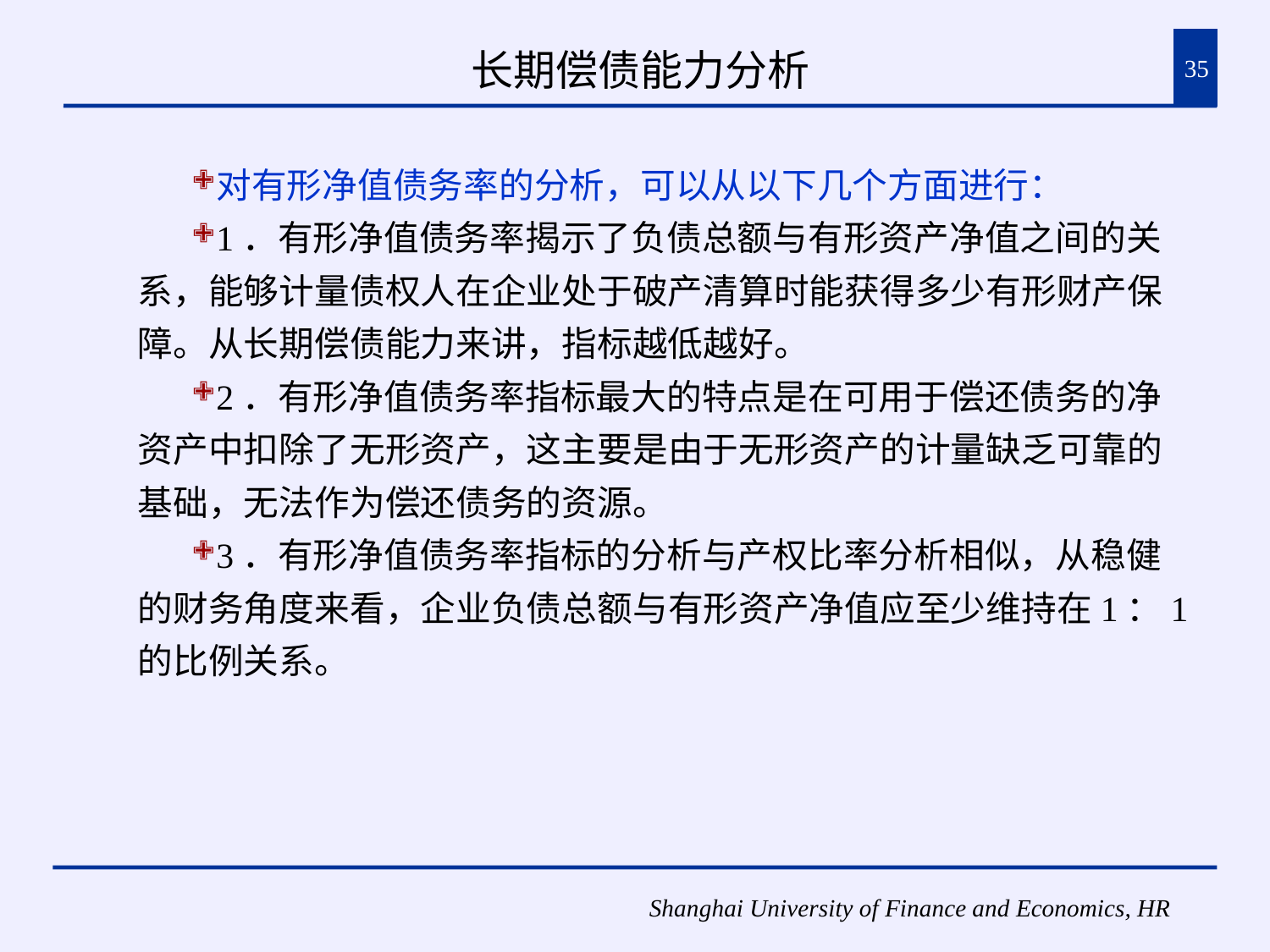

# 长期偿债能力分析
35
对有形净值债务率的分析，可以从以下几个方面进行：
1．有形净值债务率揭示了负债总额与有形资产净值之间的关系，能够计量债权人在企业处于破产清算时能获得多少有形财产保障。从长期偿债能力来讲，指标越低越好。
2．有形净值债务率指标最大的特点是在可用于偿还债务的净资产中扣除了无形资产，这主要是由于无形资产的计量缺乏可靠的基础，无法作为偿还债务的资源。
3．有形净值债务率指标的分析与产权比率分析相似，从稳健的财务角度来看，企业负债总额与有形资产净值应至少维持在1：1的比例关系。